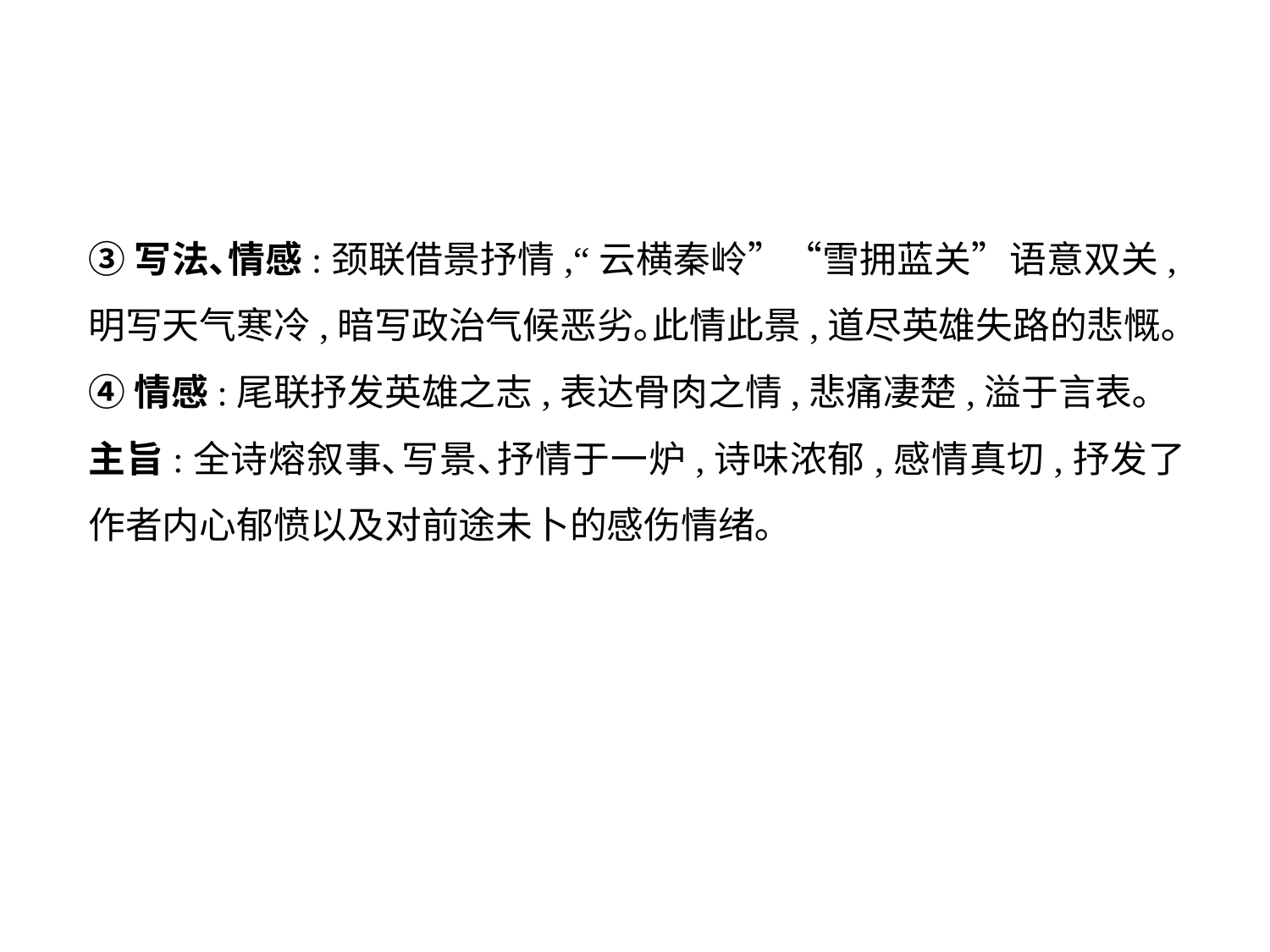

③写法､情感:颈联借景抒情,“云横秦岭”“雪拥蓝关”语意双关,明写天气寒冷,暗写政治气候恶劣｡此情此景,道尽英雄失路的悲慨｡
④情感:尾联抒发英雄之志,表达骨肉之情,悲痛凄楚,溢于言表｡
主旨:全诗熔叙事､写景､抒情于一炉,诗味浓郁,感情真切,抒发了作者内心郁愤以及对前途未卜的感伤情绪｡